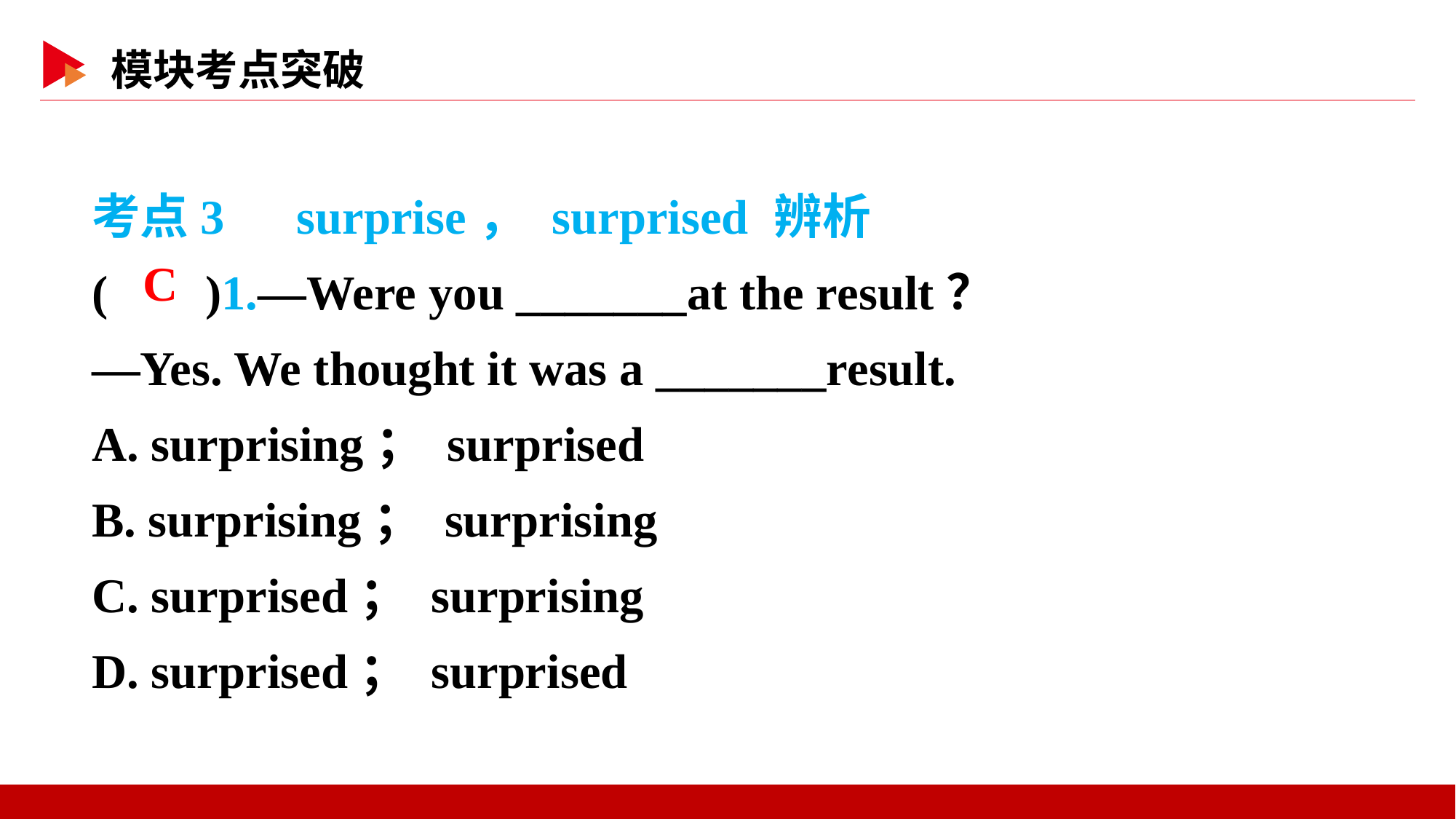

考点3　surprise， surprised 辨析
(        )1.—Were you _______at the result？
—Yes. We thought it was a _______result.
A. surprising； surprised
B. surprising； surprising
C. surprised； surprising
D. surprised； surprised
   C